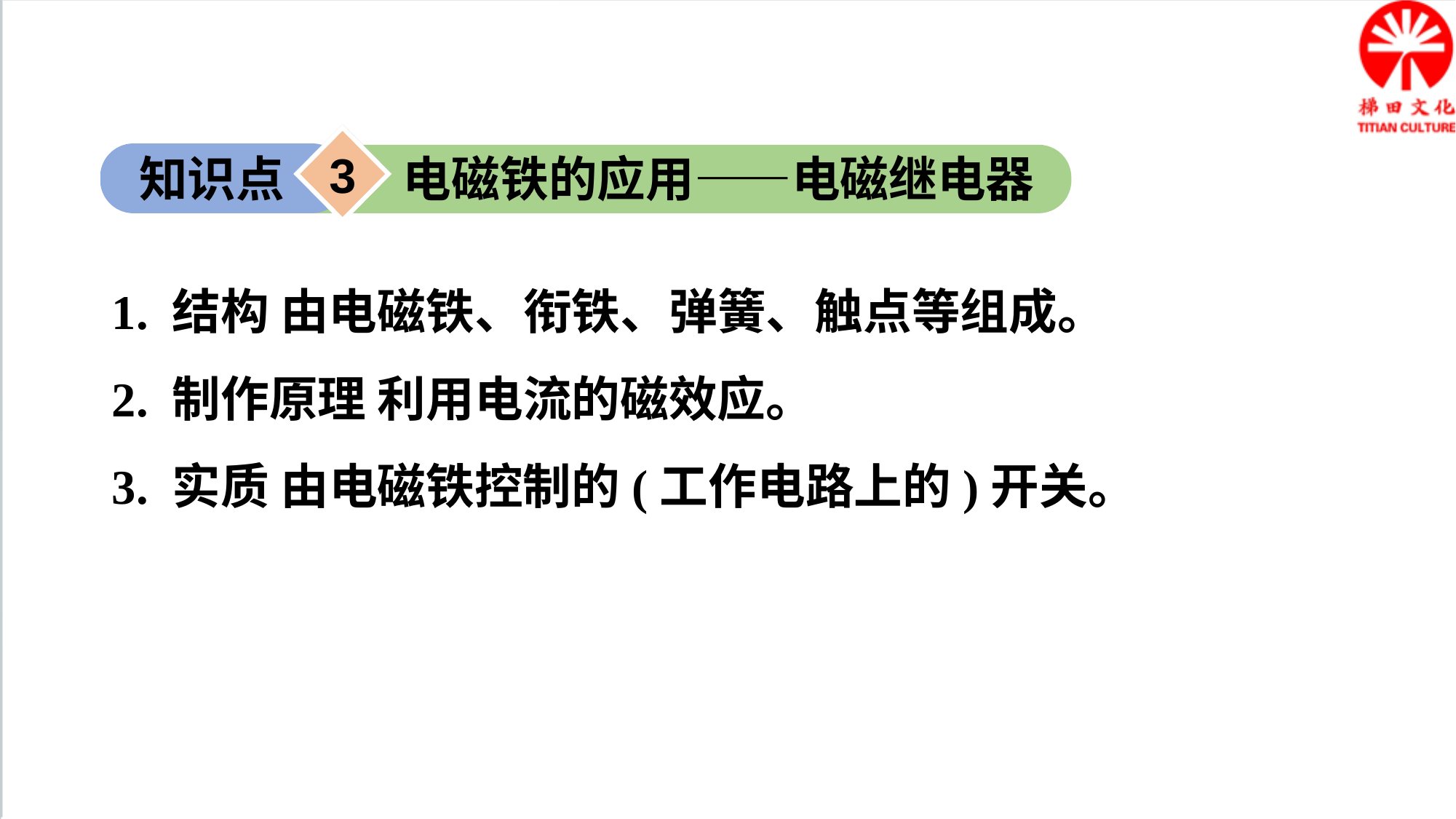

3
知识点
电磁铁的应用——电磁继电器

1. 结构 由电磁铁、衔铁、弹簧、触点等组成。
2. 制作原理 利用电流的磁效应。
3. 实质 由电磁铁控制的(工作电路上的)开关。